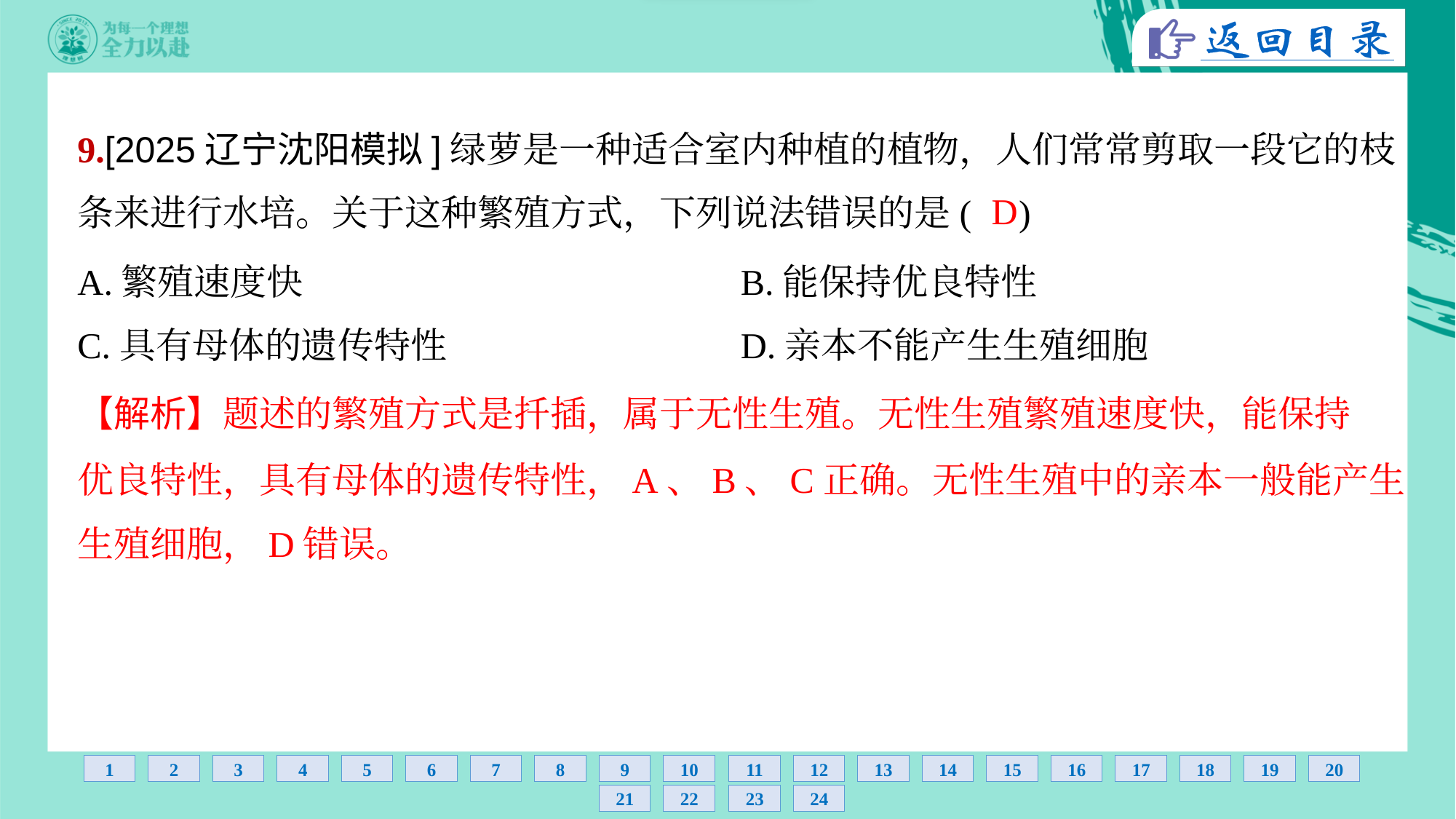

9.[2025辽宁沈阳模拟]绿萝是一种适合室内种植的植物，人们常常剪取一段它的枝
条来进行水培。关于这种繁殖方式，下列说法错误的是(     )
D
A.繁殖速度快	B.能保持优良特性
C.具有母体的遗传特性	D.亲本不能产生生殖细胞
【解析】题述的繁殖方式是扦插，属于无性生殖。无性生殖繁殖速度快，能保持
优良特性，具有母体的遗传特性，A、B、C正确。无性生殖中的亲本一般能产生
生殖细胞，D错误。